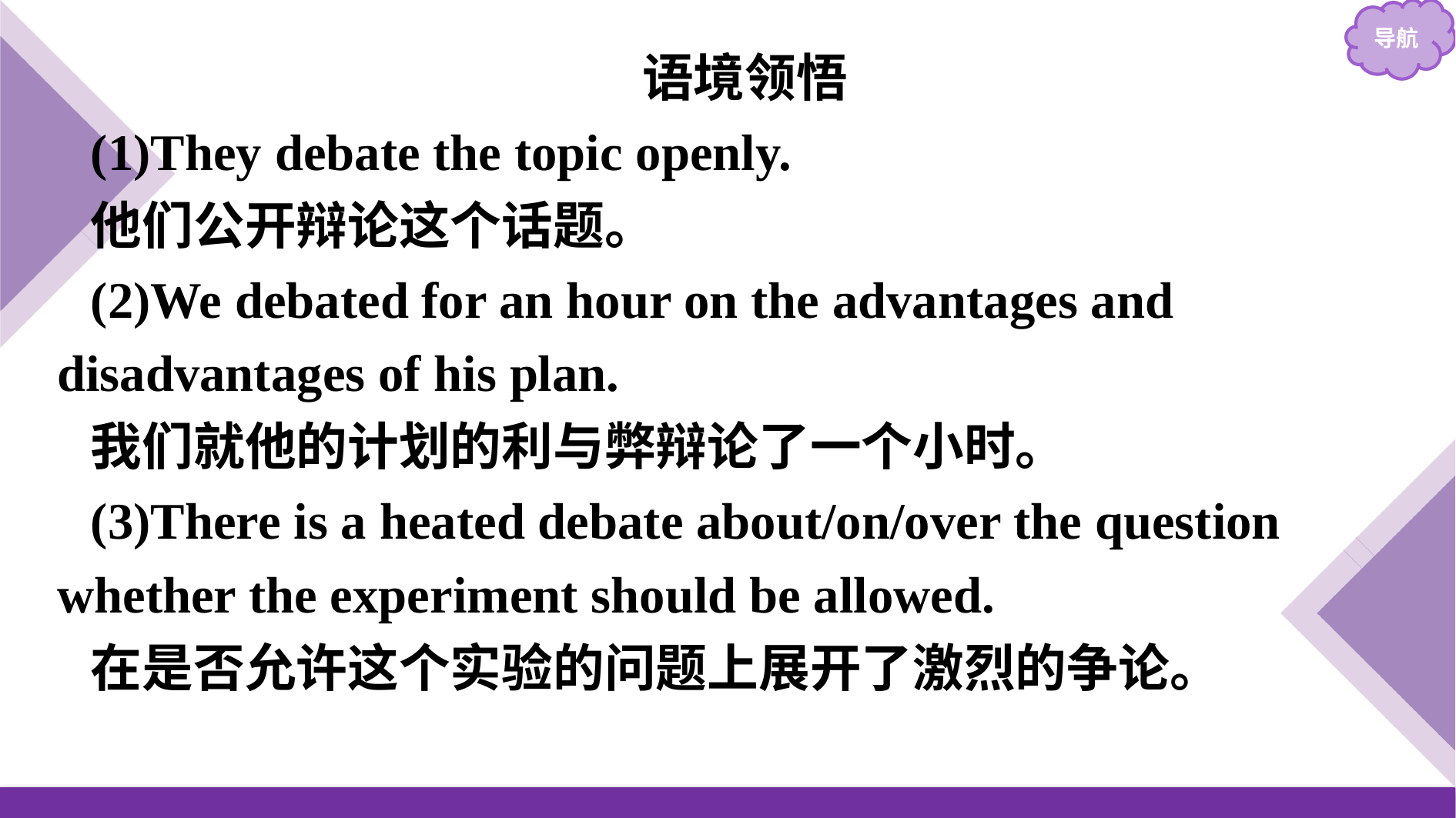

语境领悟
(1)They debate the topic openly.
他们公开辩论这个话题。
(2)We debated for an hour on the advantages and disadvantages of his plan.
我们就他的计划的利与弊辩论了一个小时。
(3)There is a heated debate about/on/over the question whether the experiment should be allowed.
在是否允许这个实验的问题上展开了激烈的争论。